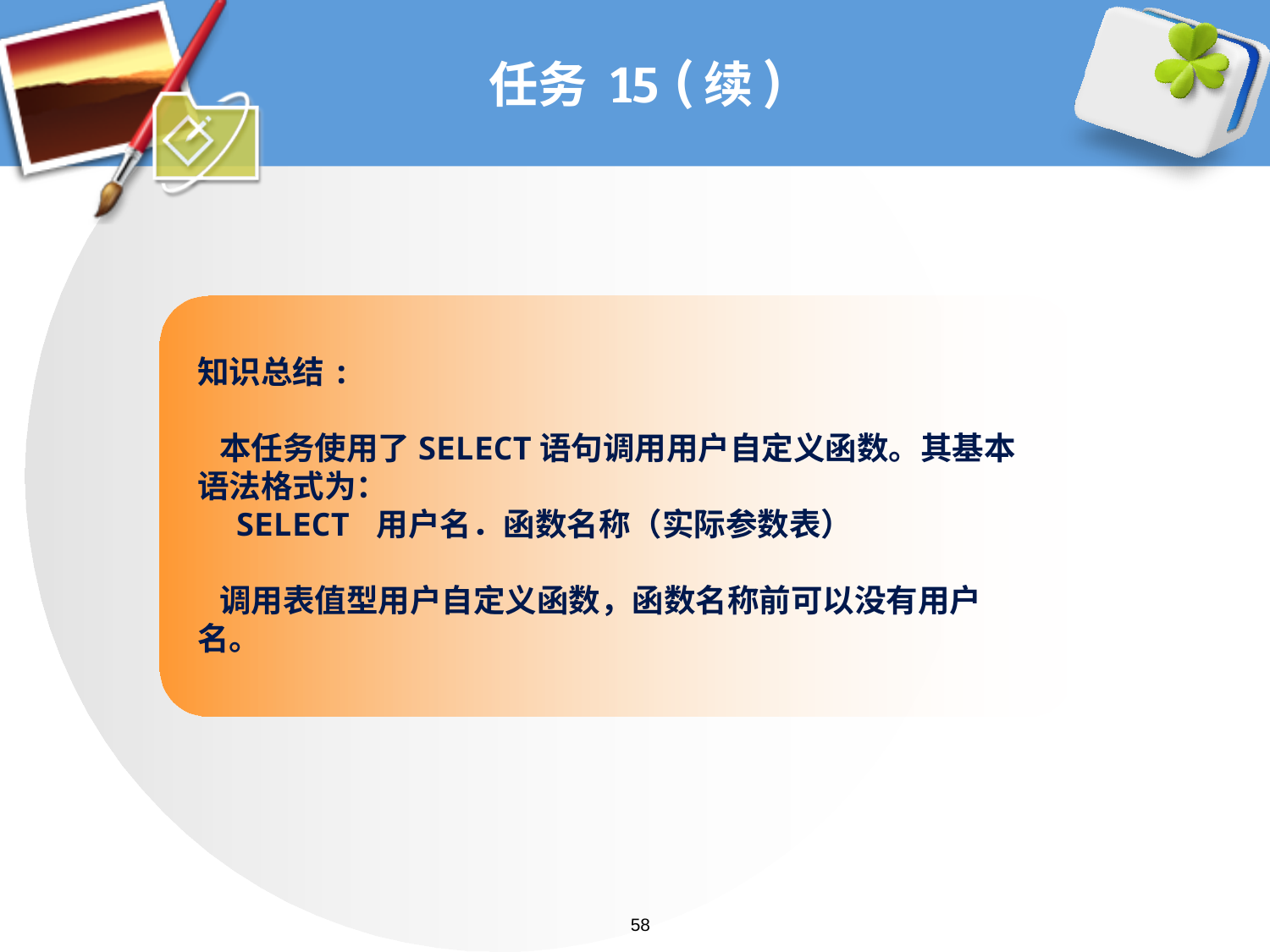

# 任务 15  (续)

知识总结:

  本任务使用了SELECT语句调用用户自定义函数。其基本语法格式为：
  SELECT 用户名．函数名称（实际参数表）

  调用表值型用户自定义函数，函数名称前可以没有用户名。
58